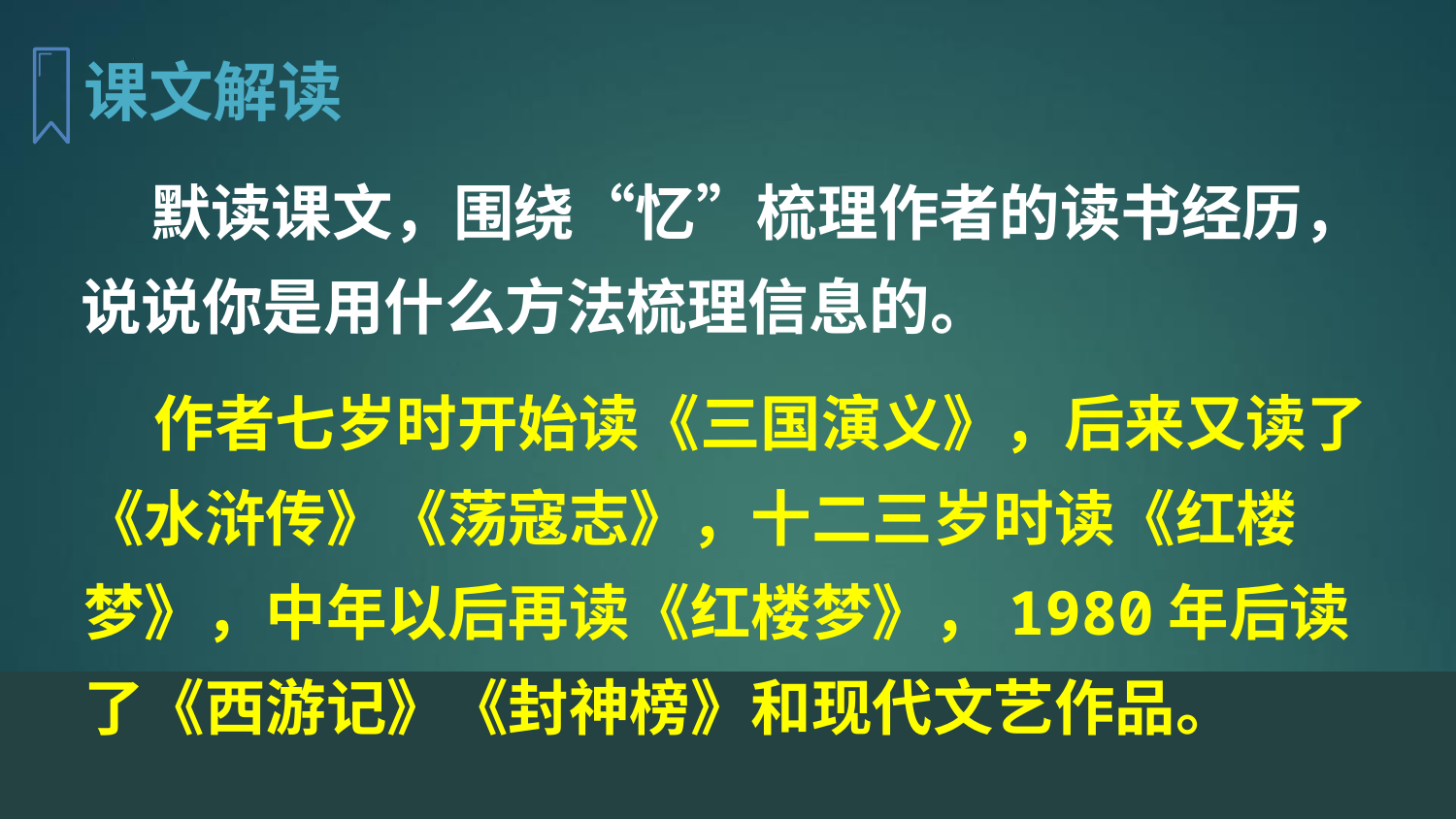

课文解读

    默读课文，围绕“忆”梳理作者的读书经历，说说你是用什么方法梳理信息的。
    作者七岁时开始读《三国演义》，后来又读了《水浒传》《荡寇志》，十二三岁时读《红楼梦》，中年以后再读《红楼梦》，1980年后读了《西游记》《封神榜》和现代文艺作品。